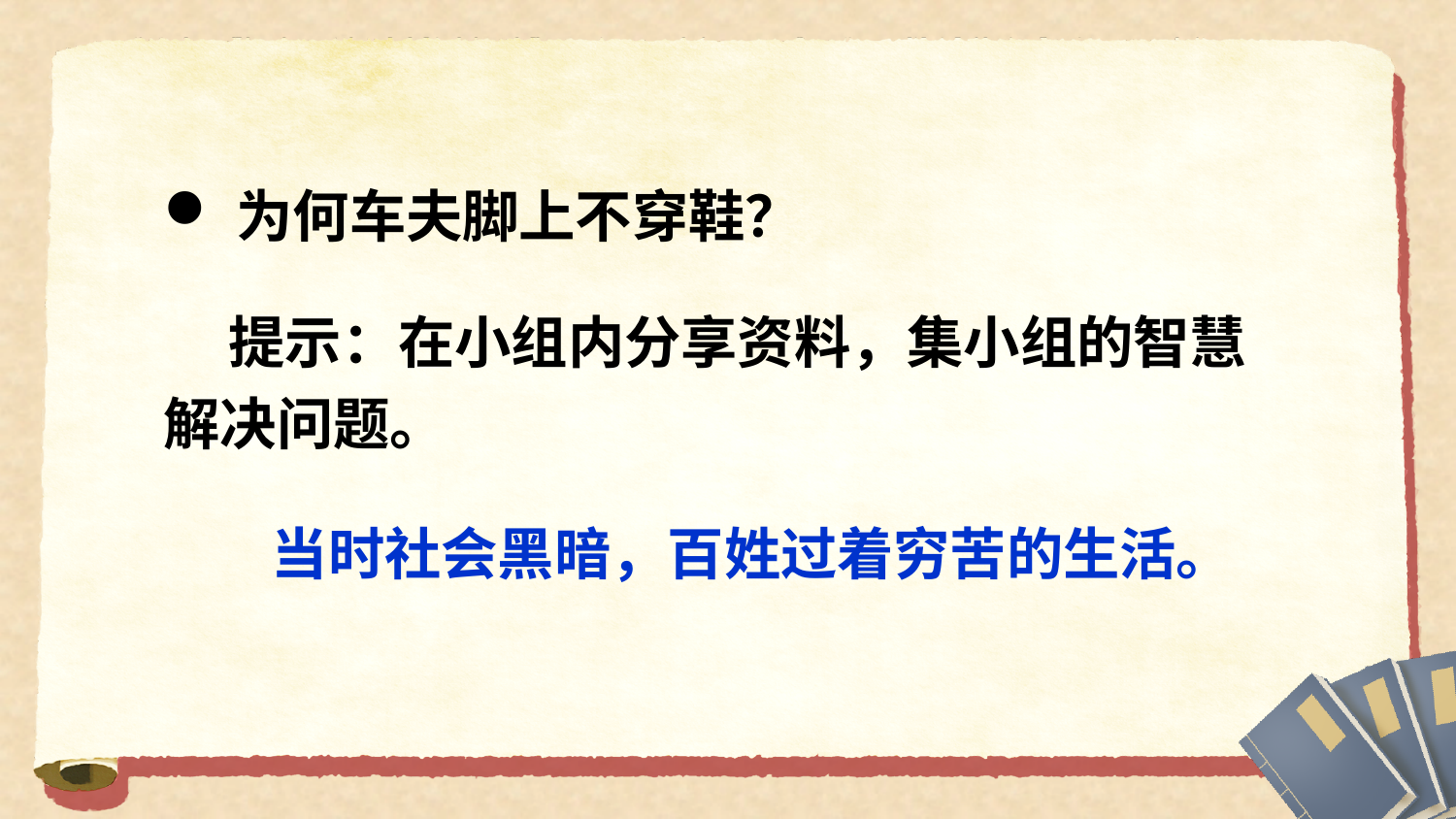

为何车夫脚上不穿鞋？
    提示：在小组内分享资料，集小组的智慧解决问题。
当时社会黑暗，百姓过着穷苦的生活。